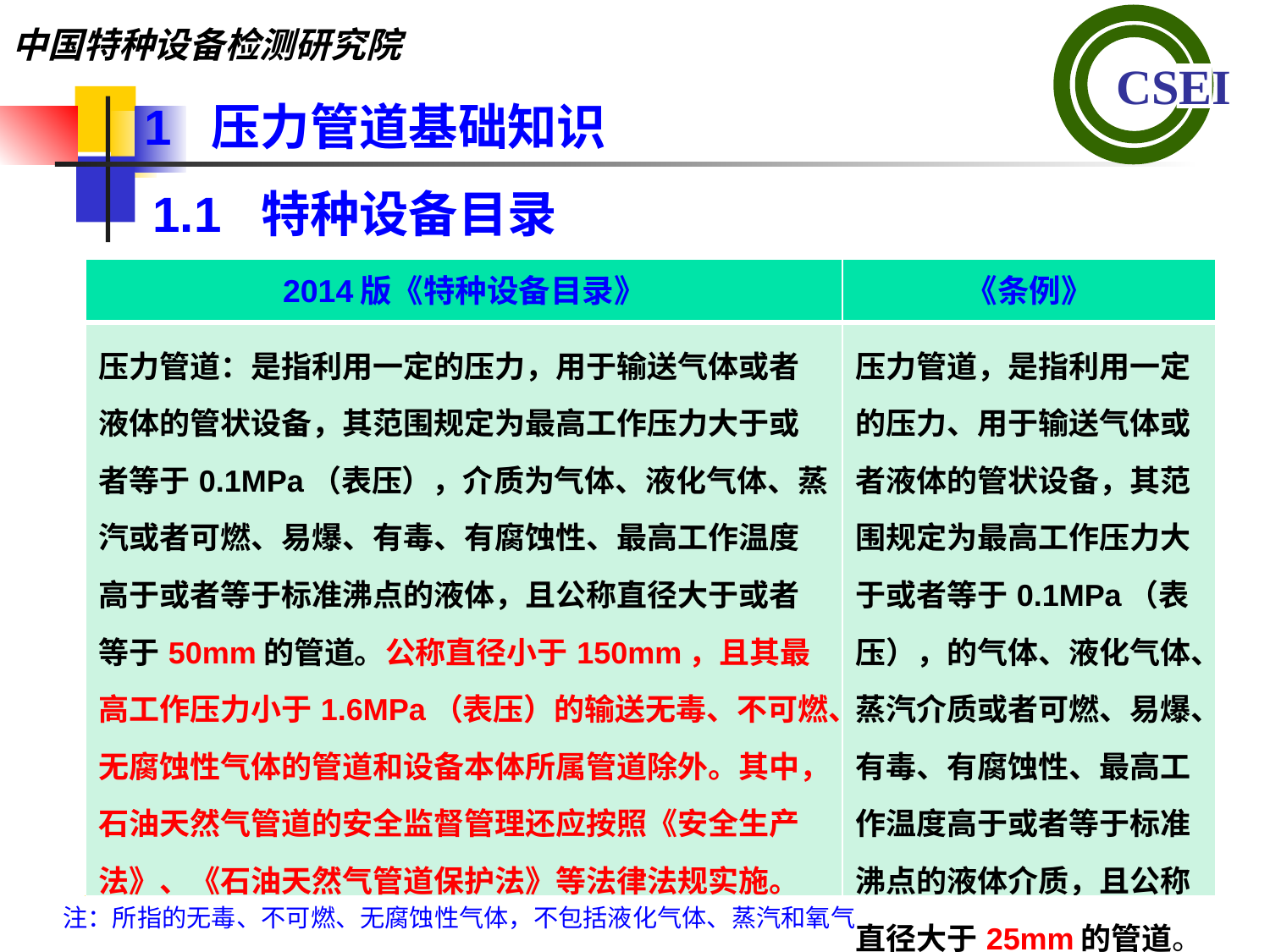

1  压力管道基础知识
1.1  特种设备目录
| 2014版《特种设备目录》 | 《条例》 |
| --- | --- |
| 压力管道：是指利用一定的压力，用于输送气体或者液体的管状设备，其范围规定为最高工作压力大于或者等于0.1MPa（表压），介质为气体、液化气体、蒸汽或者可燃、易爆、有毒、有腐蚀性、最高工作温度高于或者等于标准沸点的液体，且公称直径大于或者等于50mm的管道。公称直径小于150mm，且其最高工作压力小于1.6MPa（表压）的输送无毒、不可燃、无腐蚀性气体的管道和设备本体所属管道除外。其中，石油天然气管道的安全监督管理还应按照《安全生产法》、《石油天然气管道保护法》等法律法规实施。 | 压力管道，是指利用一定的压力、用于输送气体或者液体的管状设备，其范围规定为最高工作压力大于或者等于0.1MPa（表压），的气体、液化气体、蒸汽介质或者可燃、易爆、有毒、有腐蚀性、最高工作温度高于或者等于标准沸点的液体介质，且公称直径大于25mm的管道。 |
注：所指的无毒、不可燃、无腐蚀性气体，不包括液化气体、蒸汽和氧气